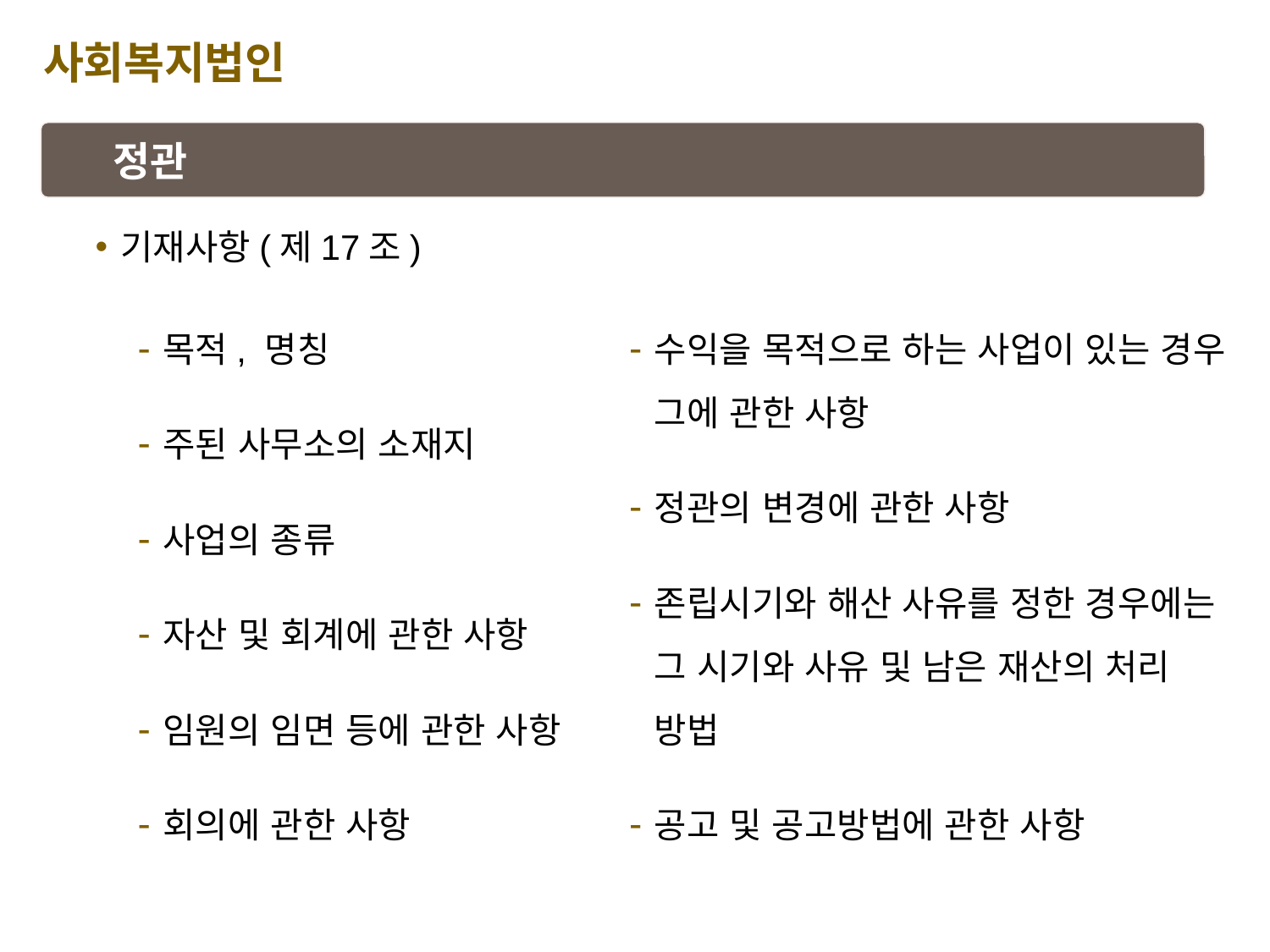

사회복지법인

정관
기재사항(제17조)
목적, 명칭
주된 사무소의 소재지
사업의 종류
자산 및 회계에 관한 사항
임원의 임면 등에 관한 사항
회의에 관한 사항
수익을 목적으로 하는 사업이 있는 경우 그에 관한 사항
정관의 변경에 관한 사항
존립시기와 해산 사유를 정한 경우에는 그 시기와 사유 및 남은 재산의 처리 방법
공고 및 공고방법에 관한 사항